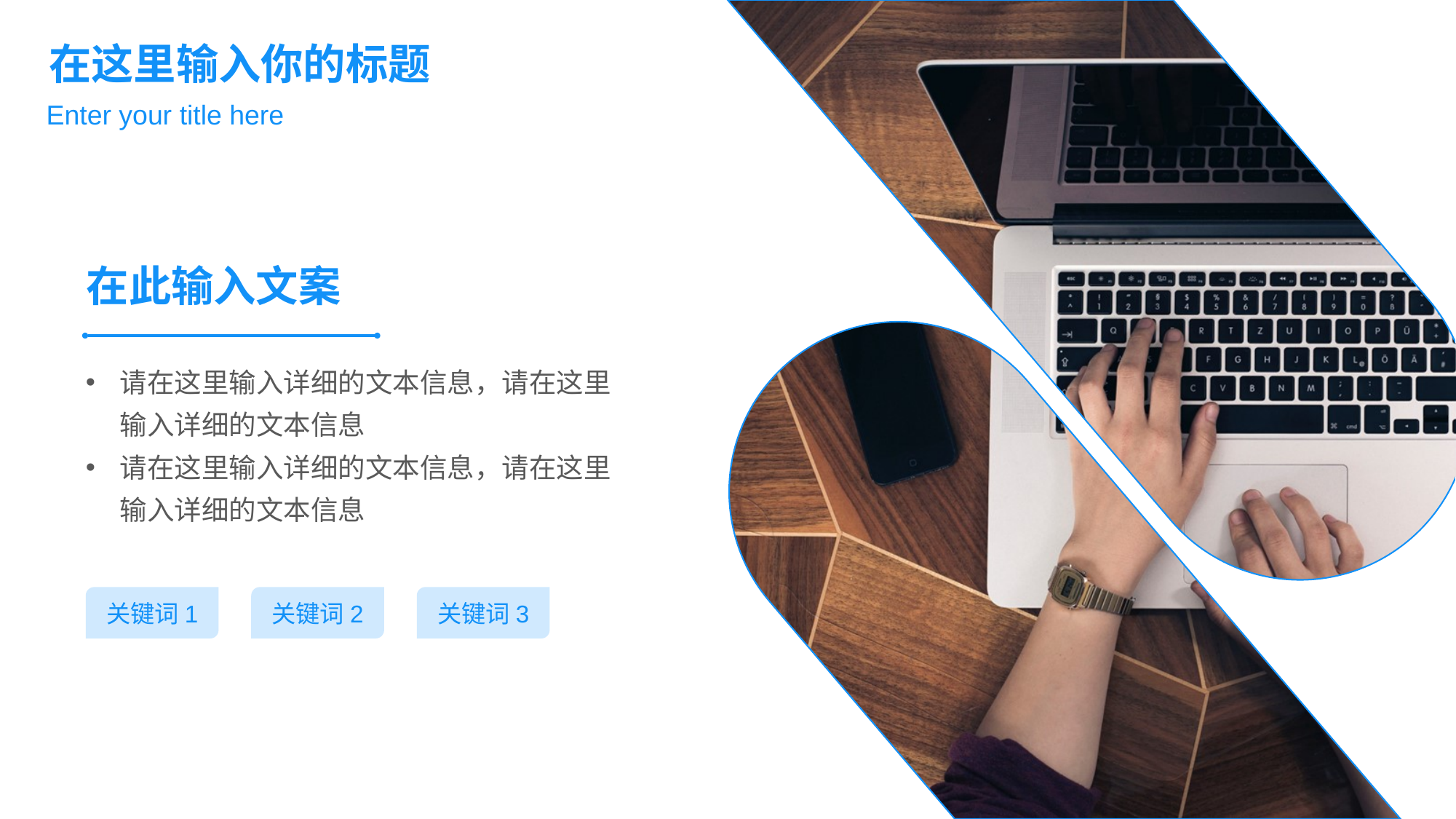

在这里输入你的标题
Enter your title here
在此输入文案
请在这里输入详细的文本信息，请在这里输入详细的文本信息
请在这里输入详细的文本信息，请在这里输入详细的文本信息

关键词1
关键词2
关键词3